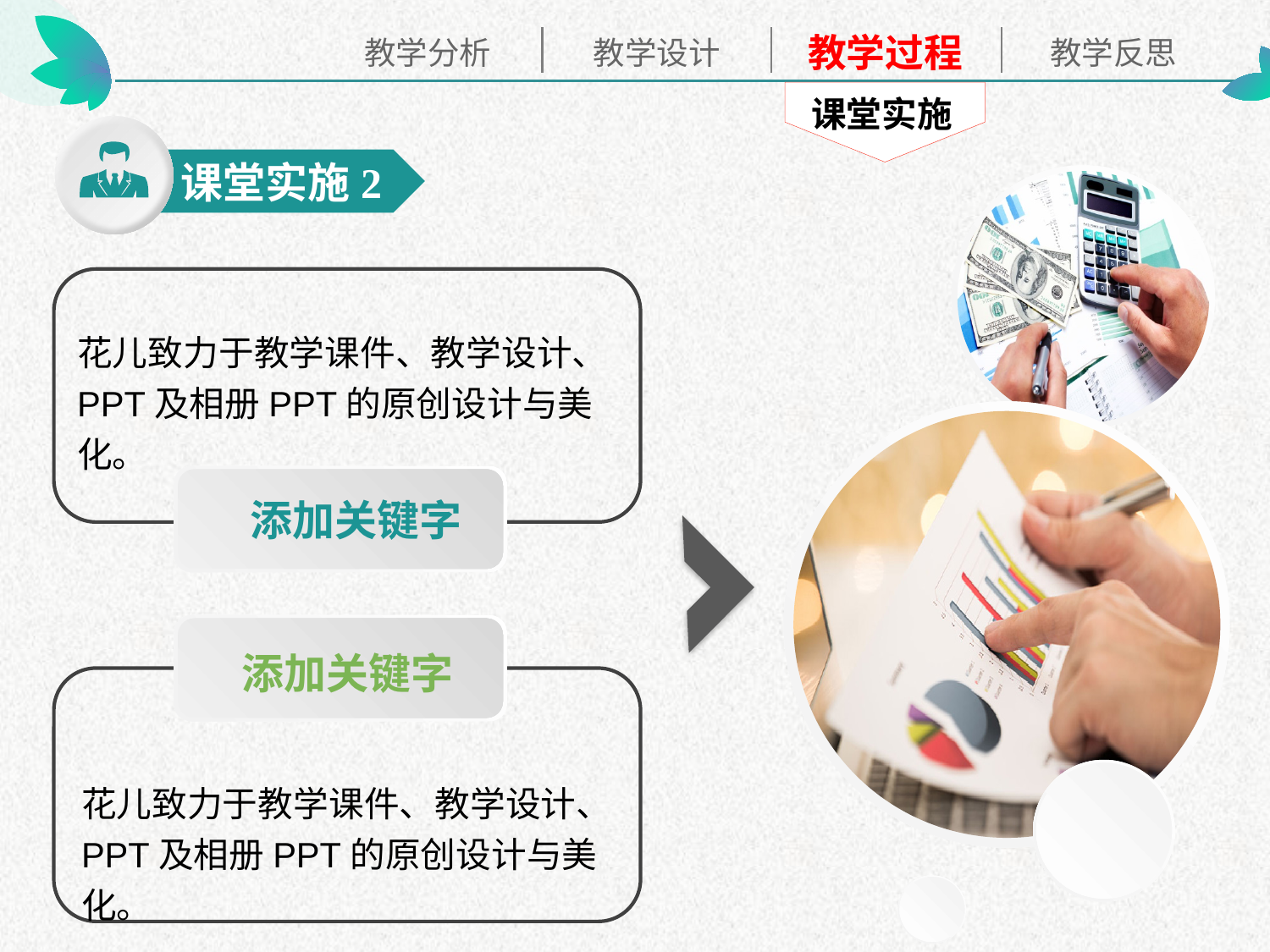

课堂实施

课堂实施2

花儿致力于教学课件、教学设计、PPT及相册PPT的原创设计与美化。

添加关键字

添加关键字

花儿致力于教学课件、教学设计、PPT及相册PPT的原创设计与美化。